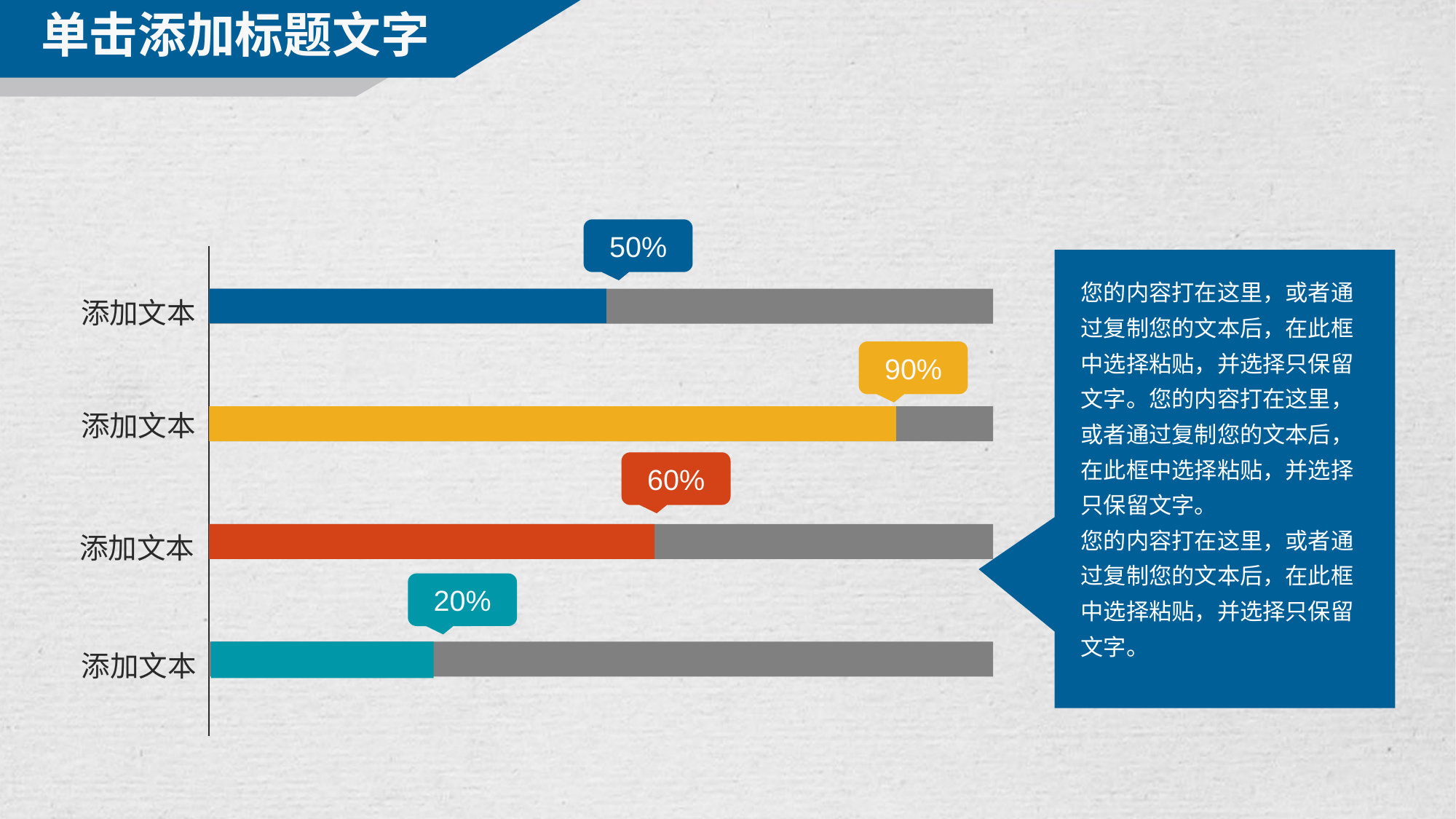

单击添加标题文字
50%

您的内容打在这里，或者通过复制您的文本后，在此框中选择粘贴，并选择只保留文字。您的内容打在这里，或者通过复制您的文本后，在此框中选择粘贴，并选择只保留文字。
您的内容打在这里，或者通过复制您的文本后，在此框中选择粘贴，并选择只保留文字。

添加文本
90%
添加文本

60%

添加文本
20%

添加文本